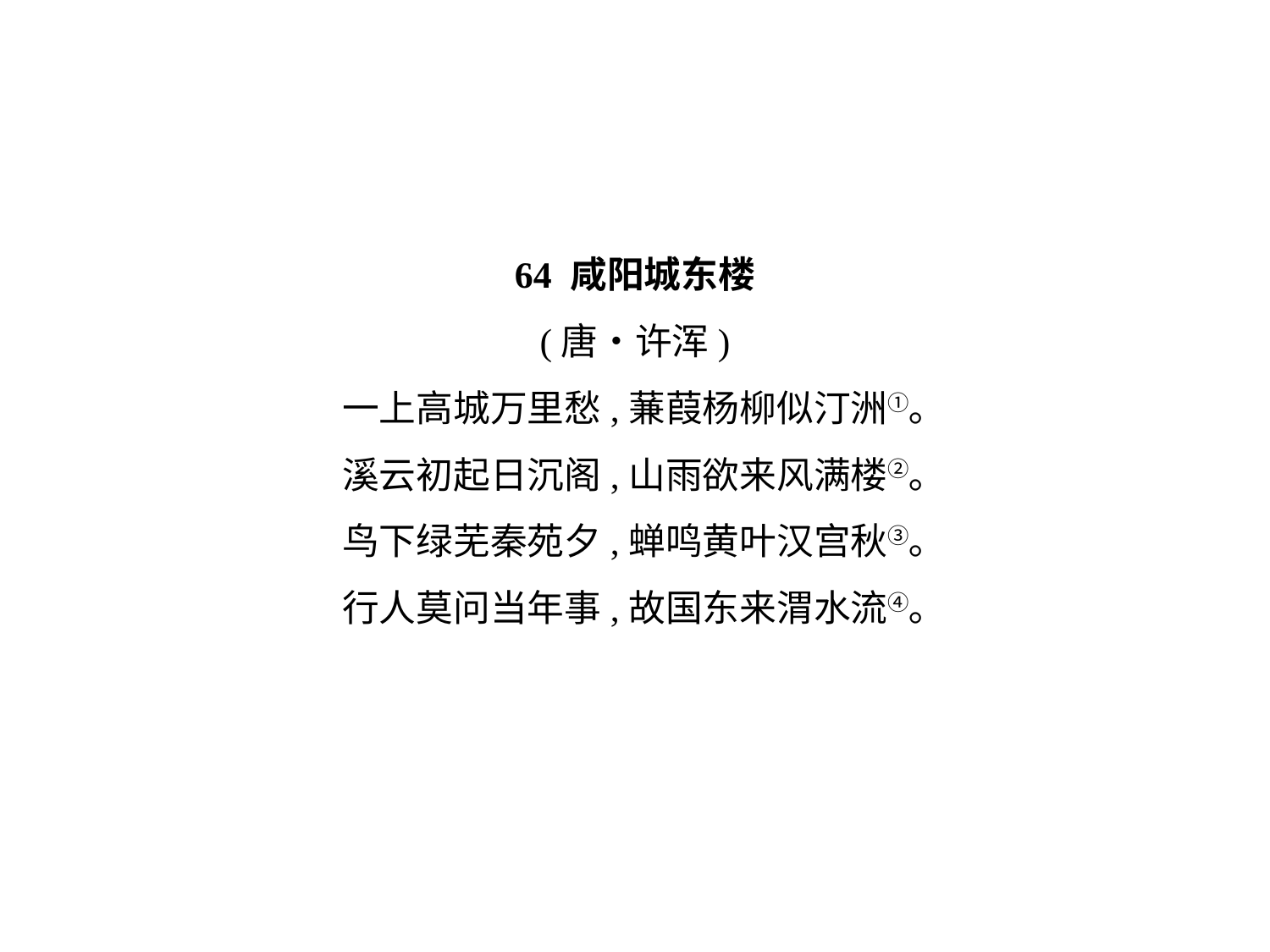

64 咸阳城东楼
(唐•许浑)
一上高城万里愁,蒹葭杨柳似汀洲①｡
溪云初起日沉阁,山雨欲来风满楼②｡
鸟下绿芜秦苑夕,蝉鸣黄叶汉宫秋③｡
行人莫问当年事,故国东来渭水流④｡